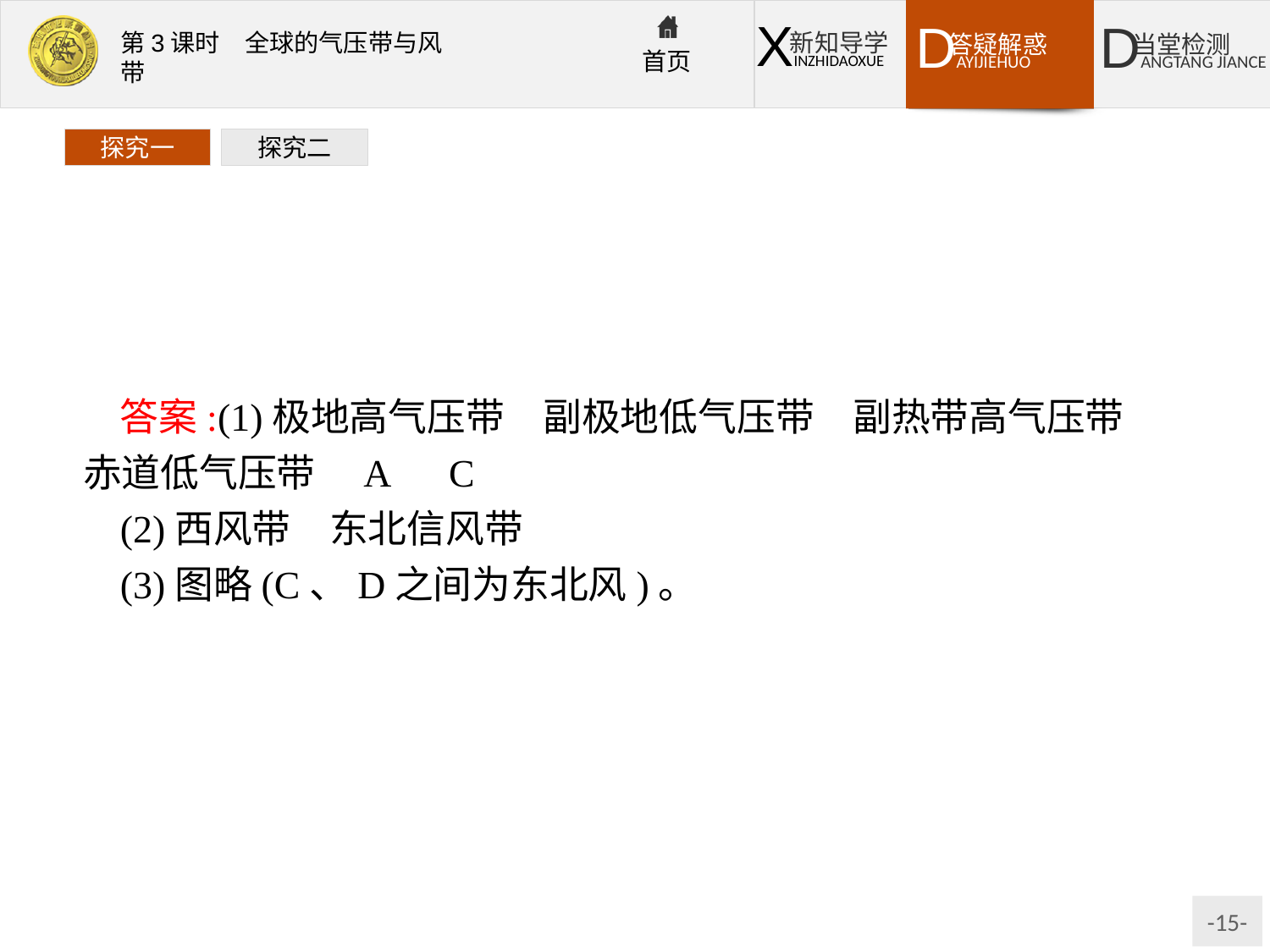

探究一
探究二
答案:(1)极地高气压带　副极地低气压带　副热带高气压带　赤道低气压带　A　C
(2)西风带　东北信风带
(3)图略(C、D之间为东北风)。